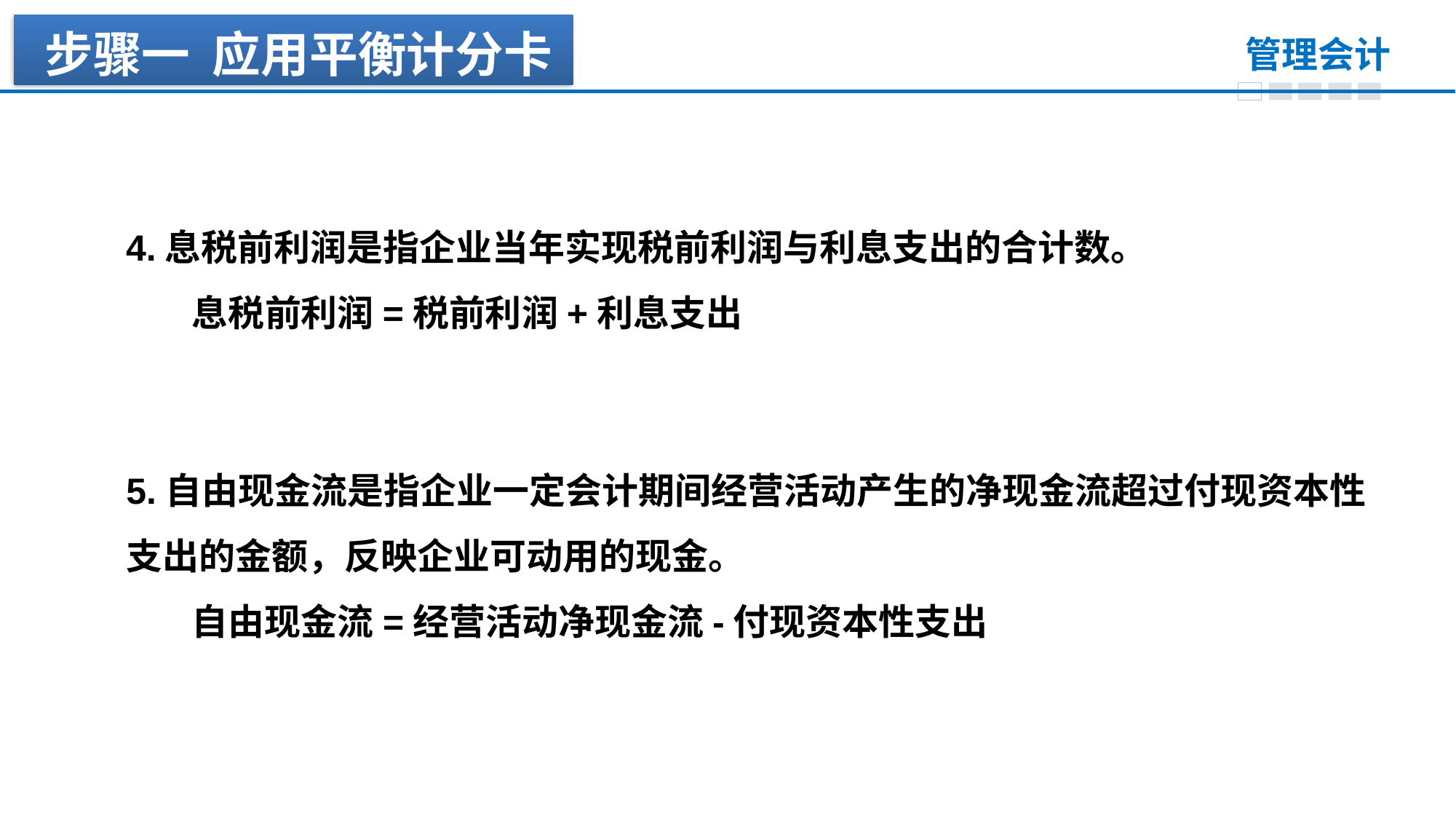

步骤一  应用平衡计分卡
4.息税前利润是指企业当年实现税前利润与利息支出的合计数。
       息税前利润=税前利润+利息支出
5.自由现金流是指企业一定会计期间经营活动产生的净现金流超过付现资本性支出的金额，反映企业可动用的现金。
       自由现金流=经营活动净现金流-付现资本性支出